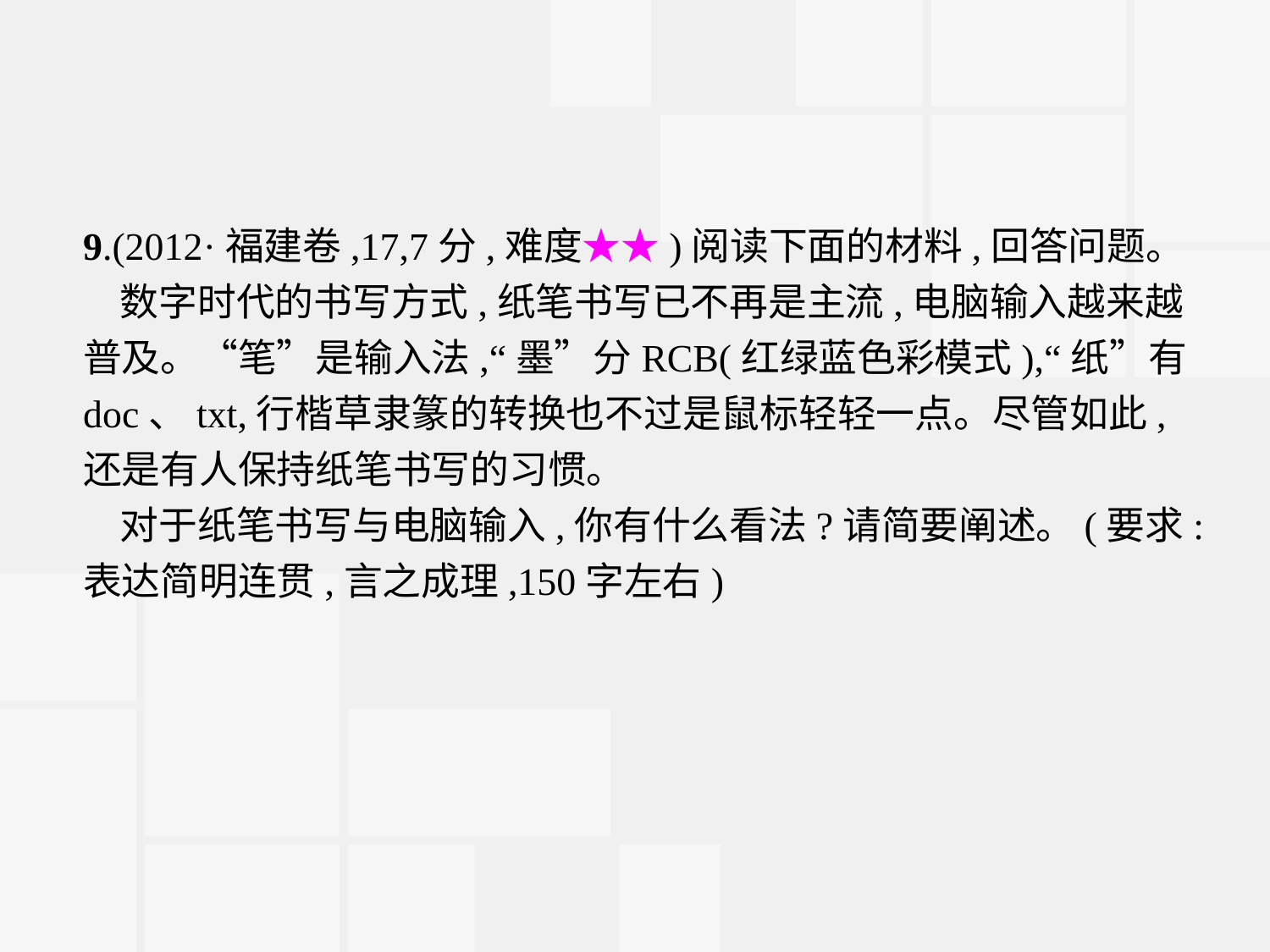

9.(2012·福建卷,17,7分,难度★★)阅读下面的材料,回答问题。
数字时代的书写方式,纸笔书写已不再是主流,电脑输入越来越普及。“笔”是输入法,“墨”分RCB(红绿蓝色彩模式),“纸”有doc、txt,行楷草隶篆的转换也不过是鼠标轻轻一点。尽管如此,还是有人保持纸笔书写的习惯。
对于纸笔书写与电脑输入,你有什么看法?请简要阐述。(要求:表达简明连贯,言之成理,150字左右)